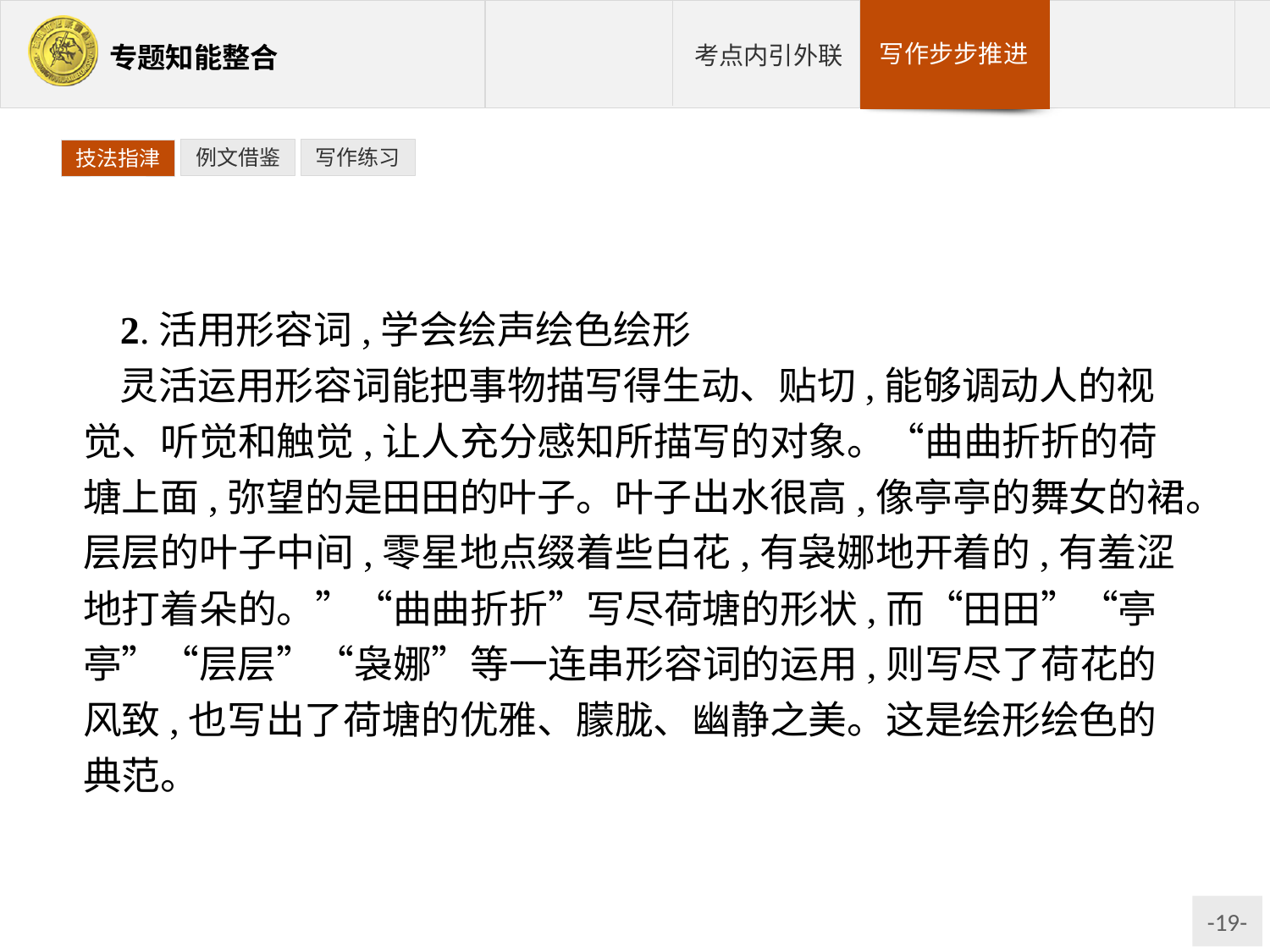

例文借鉴
写作练习
技法指津
2.活用形容词,学会绘声绘色绘形
灵活运用形容词能把事物描写得生动、贴切,能够调动人的视觉、听觉和触觉,让人充分感知所描写的对象。“曲曲折折的荷塘上面,弥望的是田田的叶子。叶子出水很高,像亭亭的舞女的裙。层层的叶子中间,零星地点缀着些白花,有袅娜地开着的,有羞涩地打着朵的。”“曲曲折折”写尽荷塘的形状,而“田田”“亭亭”“层层”“袅娜”等一连串形容词的运用,则写尽了荷花的风致,也写出了荷塘的优雅、朦胧、幽静之美。这是绘形绘色的典范。